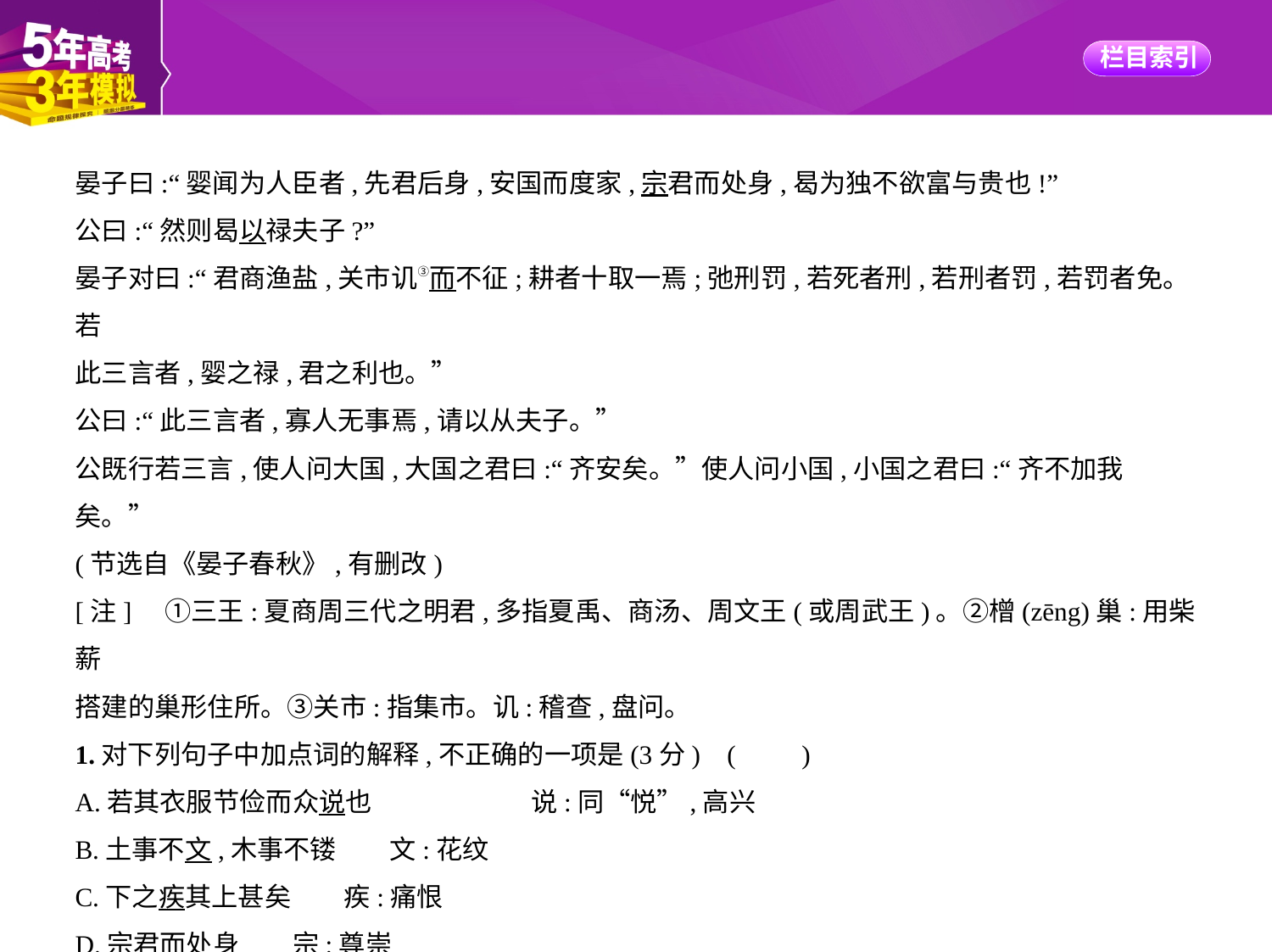

晏子曰:“婴闻为人臣者,先君后身,安国而度家,宗君而处身,曷为独不欲富与贵也!”
公曰:“然则曷以禄夫子?”
晏子对曰:“君商渔盐,关市讥③而不征;耕者十取一焉;弛刑罚,若死者刑,若刑者罚,若罚者免。若
此三言者,婴之禄,君之利也。”
公曰:“此三言者,寡人无事焉,请以从夫子。”
公既行若三言,使人问大国,大国之君曰:“齐安矣。”使人问小国,小国之君曰:“齐不加我
矣。”
(节选自《晏子春秋》,有删改)
[注]　①三王:夏商周三代之明君,多指夏禹、商汤、周文王(或周武王)。②橧(zēng)巢:用柴薪
搭建的巢形住所。③关市:指集市。讥:稽查,盘问。
1.对下列句子中加点词的解释,不正确的一项是(3分) (　　)
A.若其衣服节俭而众说也　　　　　　说:同“悦”,高兴
B.土事不文,木事不镂　　文:花纹
C.下之疾其上甚矣　　疾:痛恨
D.宗君而处身　　宗:尊崇